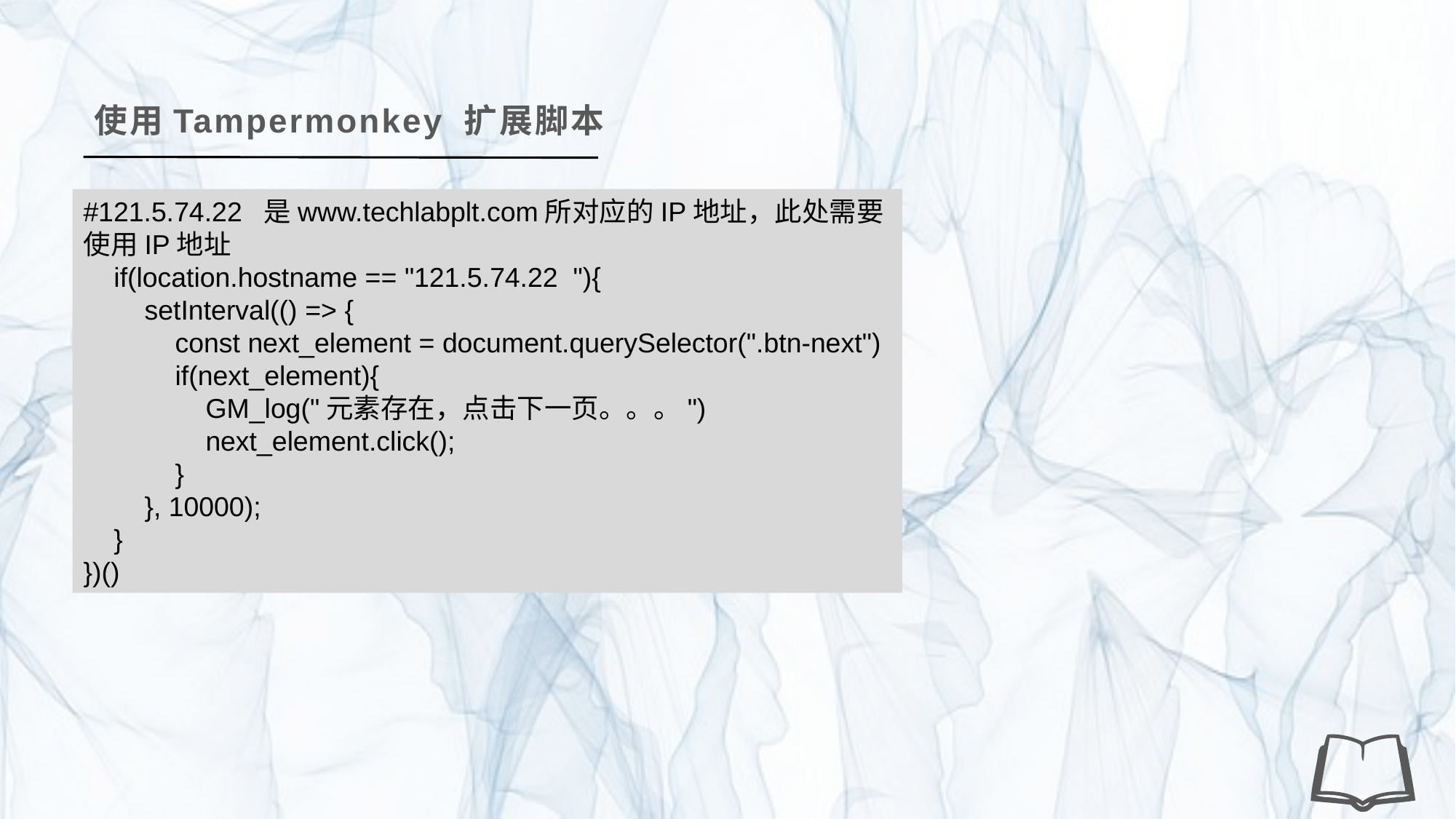

使用Tampermonkey 扩展脚本
#121.5.74.22  是www.techlabplt.com所对应的IP地址，此处需要使用IP地址
    if(location.hostname == "121.5.74.22  "){
        setInterval(() => {
            const next_element = document.querySelector(".btn-next")
            if(next_element){
                GM_log("元素存在，点击下一页。。。")
                next_element.click();
            }
        }, 10000);
    }
})()

33